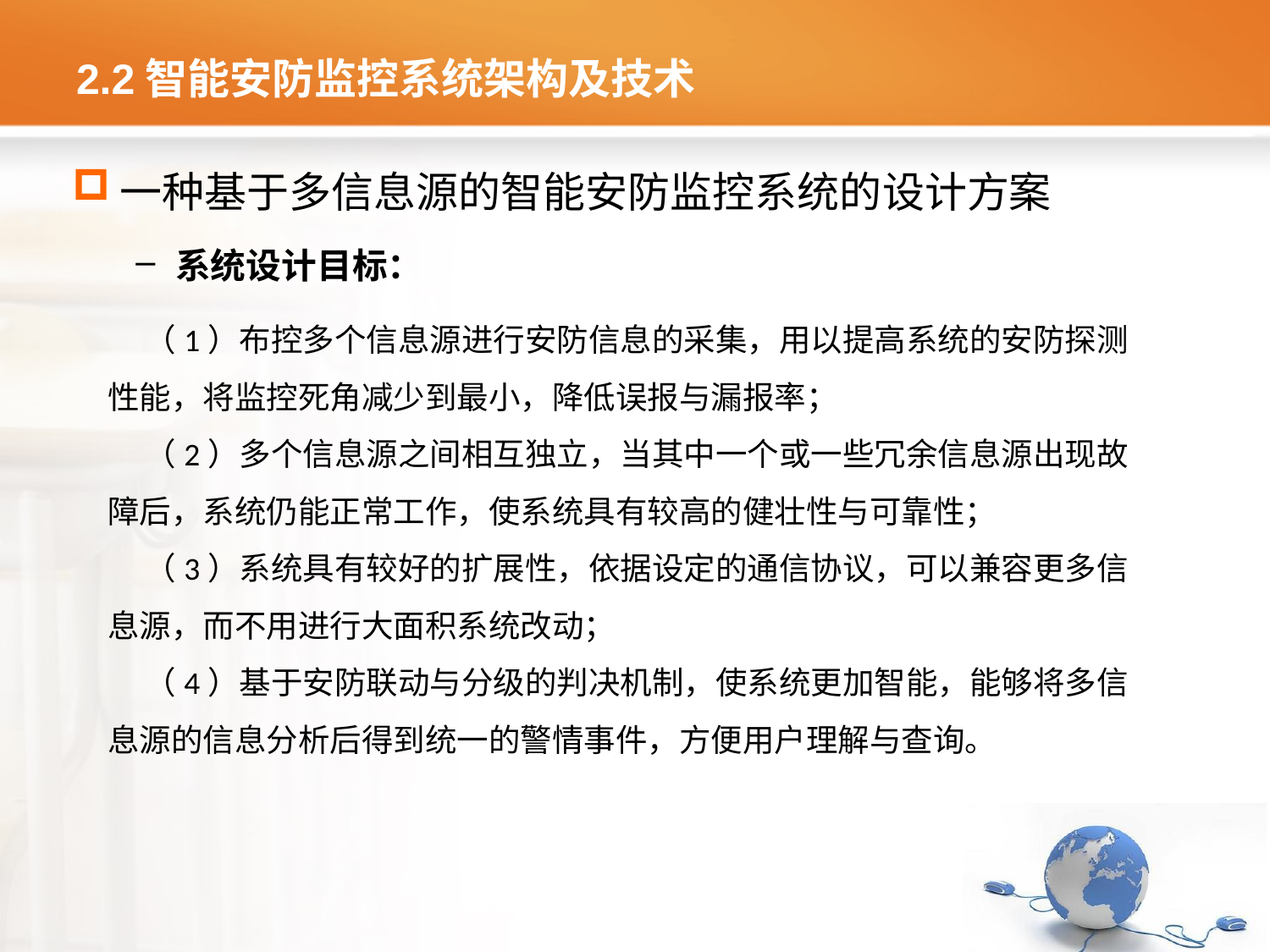

# 2.2智能安防监控系统架构及技术
一种基于多信息源的智能安防监控系统的设计方案
系统设计目标：
（1）布控多个信息源进行安防信息的采集，用以提高系统的安防探测性能，将监控死角减少到最小，降低误报与漏报率；
（2）多个信息源之间相互独立，当其中一个或一些冗余信息源出现故障后，系统仍能正常工作，使系统具有较高的健壮性与可靠性；
（3）系统具有较好的扩展性，依据设定的通信协议，可以兼容更多信息源，而不用进行大面积系统改动；
（4）基于安防联动与分级的判决机制，使系统更加智能，能够将多信息源的信息分析后得到统一的警情事件，方便用户理解与查询。